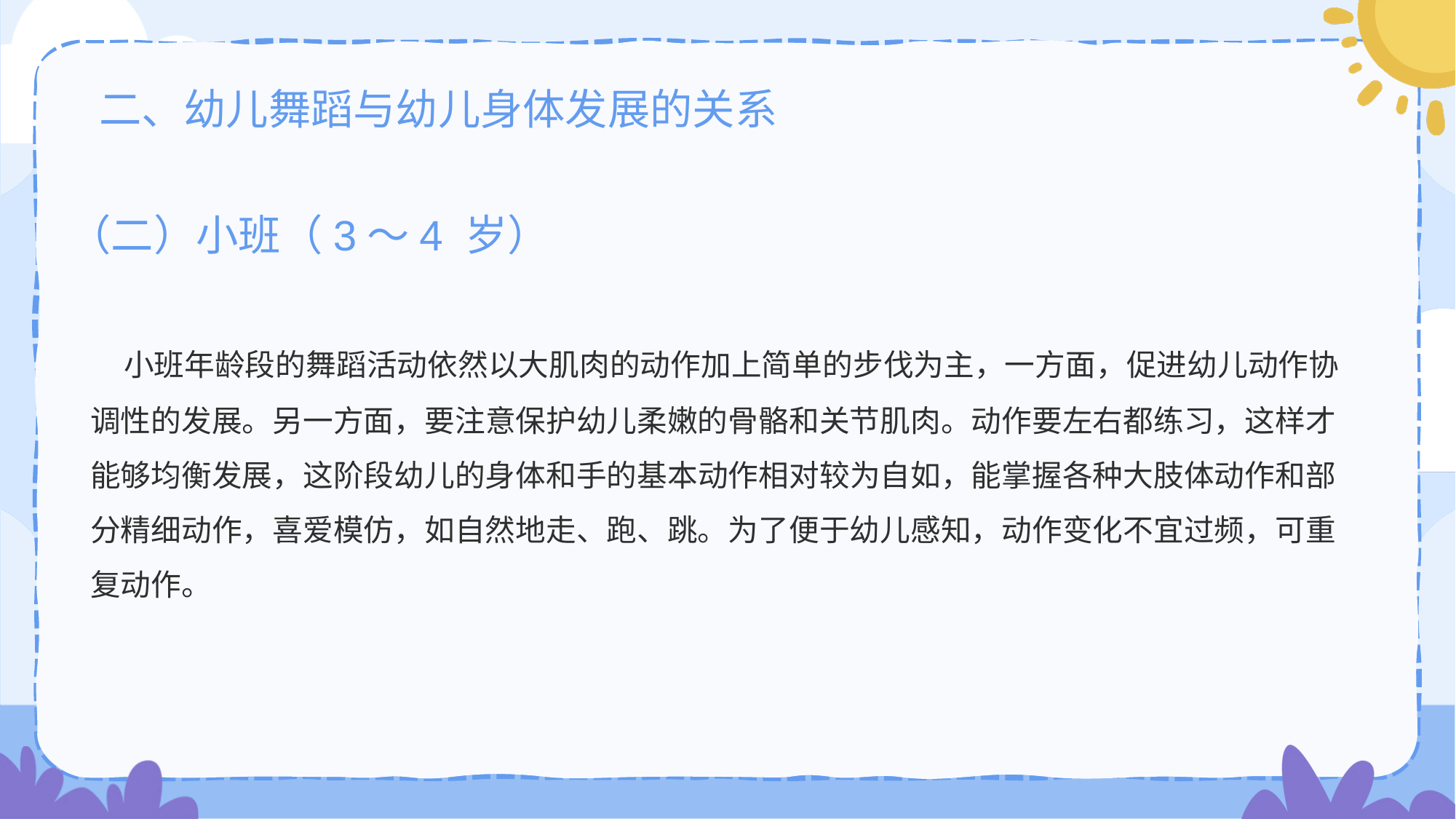

二、幼儿舞蹈与幼儿身体发展的关系
（二）小班（3～4 岁）
   小班年龄段的舞蹈活动依然以大肌肉的动作加上简单的步伐为主，一方面，促进幼儿动作协调性的发展。另一方面，要注意保护幼儿柔嫩的骨骼和关节肌肉。动作要左右都练习，这样才能够均衡发展，这阶段幼儿的身体和手的基本动作相对较为自如，能掌握各种大肢体动作和部分精细动作，喜爱模仿，如自然地走、跑、跳。为了便于幼儿感知，动作变化不宜过频，可重复动作。